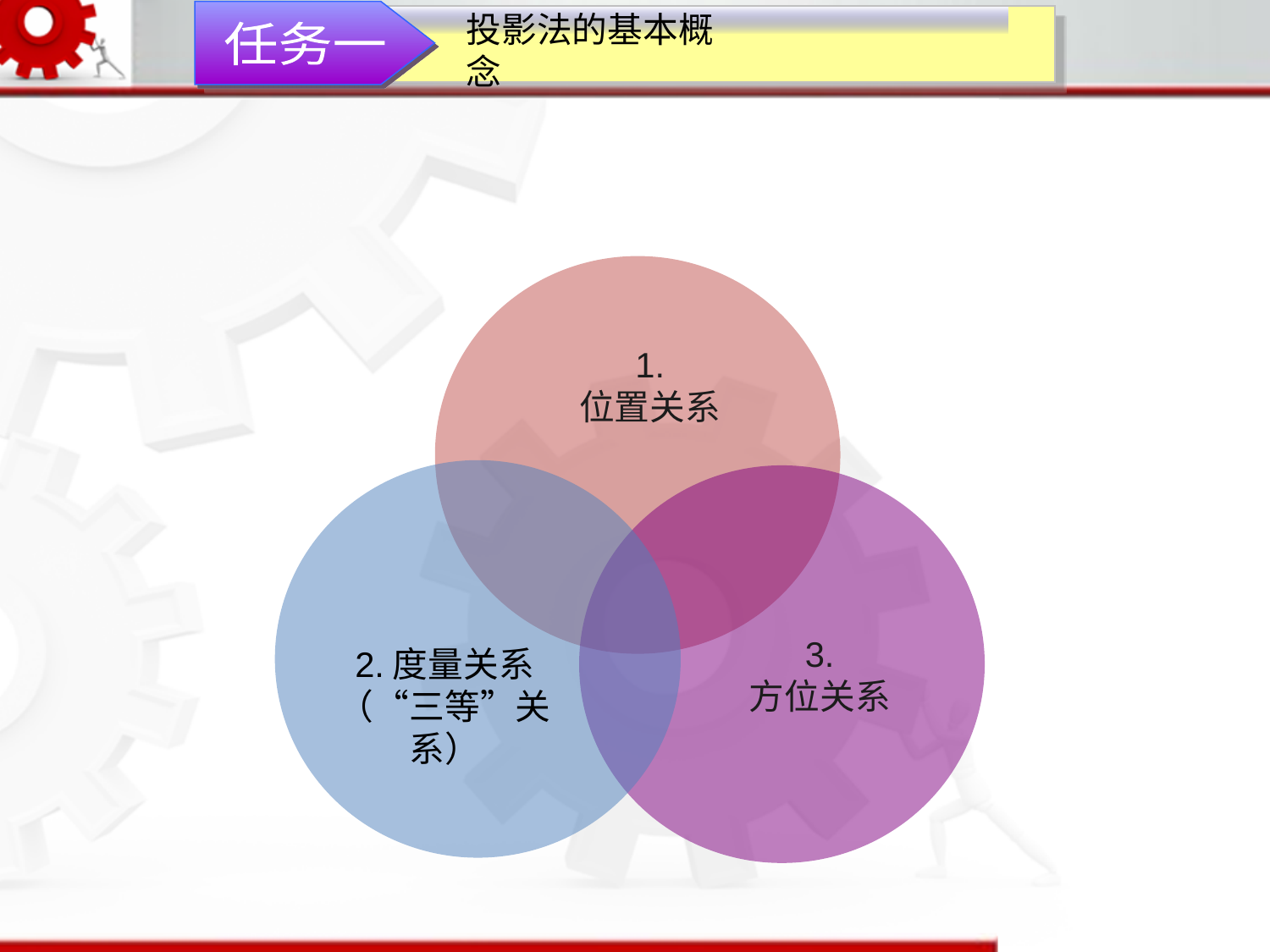

任务一
投影法的基本概念

1.
位置关系

3.
方位关系
2.度量关系（“三等”关系）